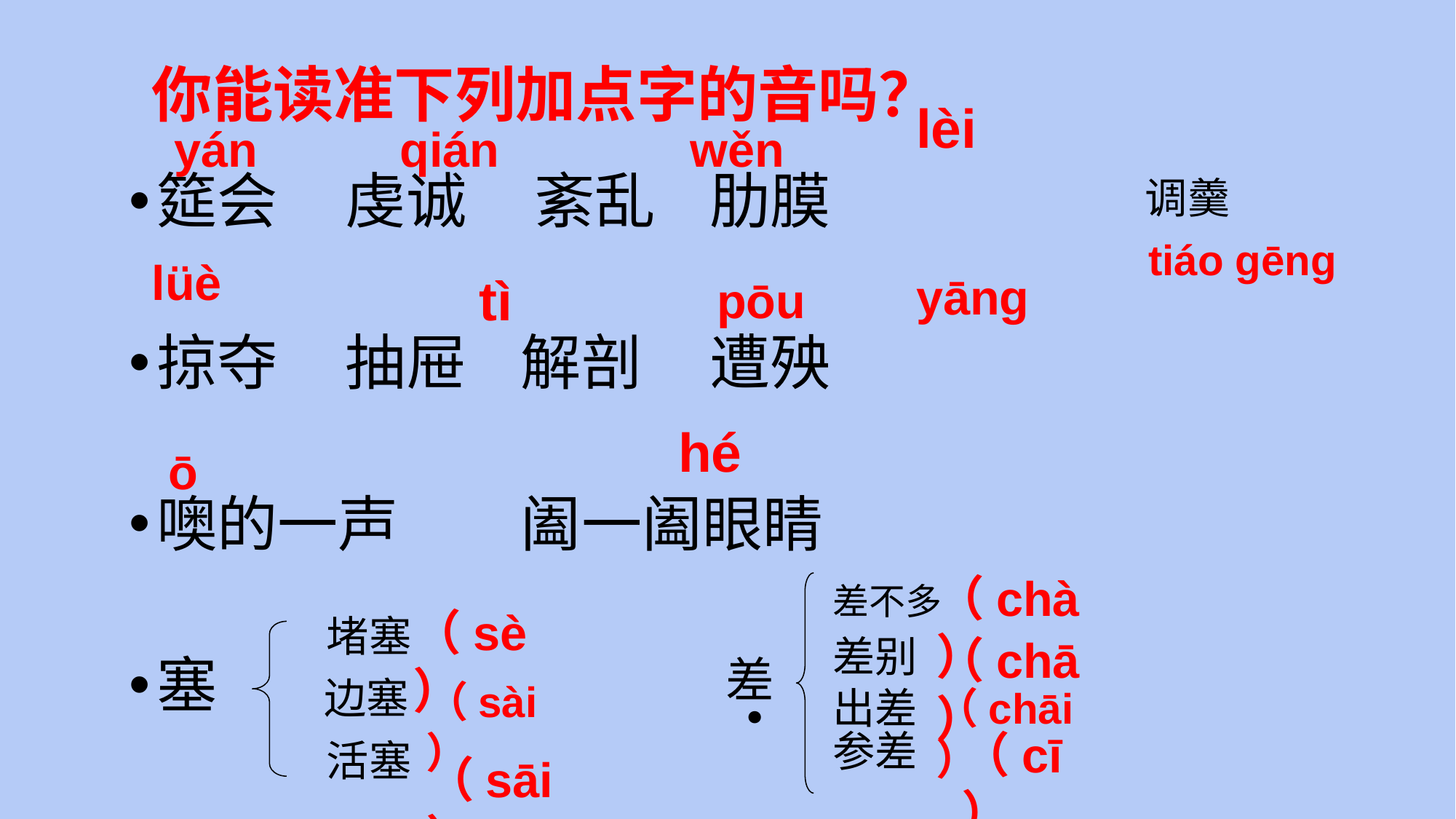

# 你能读准下列加点字的音吗？
lèi
qián
wěn
yán
筵会     虔诚     紊乱    肋膜

掠夺     抽屉    解剖     遭殃

噢的一声         阖一阖眼睛

塞

调羹
tiáo ɡēnɡ
lüè
tì
yāng
pōu
hé
ō
（chà）

差不多
（sè）
堵塞

差别
（chā）
差
．
边塞
（sài）
出差
（chāi）
参差
（cī）
活塞
（sāi）